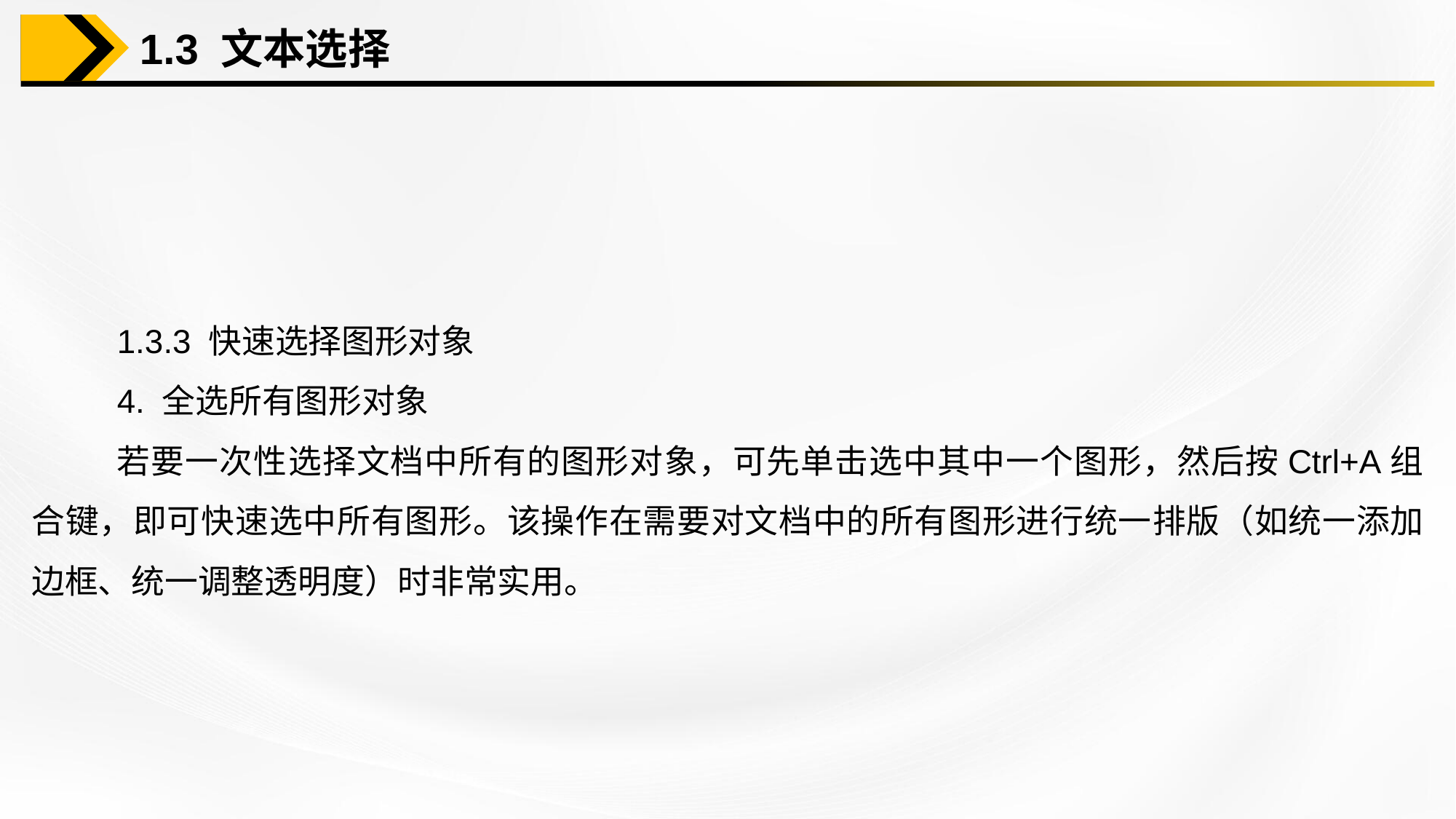

1.3 文本选择
1.3.3 快速选择图形对象
4. 全选所有图形对象
若要一次性选择文档中所有的图形对象，可先单击选中其中一个图形，然后按Ctrl+A组合键，即可快速选中所有图形。该操作在需要对文档中的所有图形进行统一排版（如统一添加边框、统一调整透明度）时非常实用。